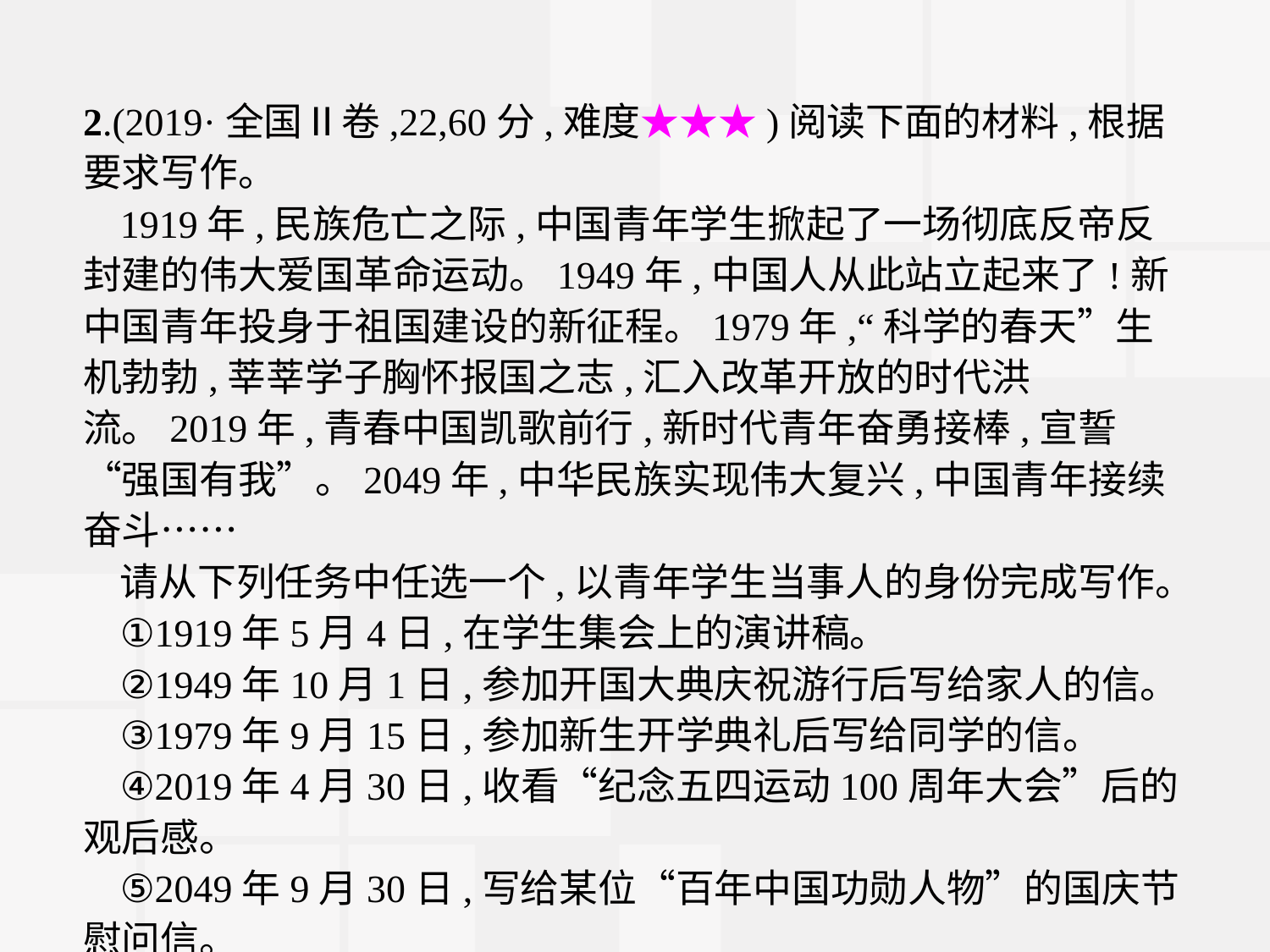

2.(2019·全国Ⅱ卷,22,60分,难度★★★)阅读下面的材料,根据要求写作。
1919年,民族危亡之际,中国青年学生掀起了一场彻底反帝反封建的伟大爱国革命运动。1949年,中国人从此站立起来了!新中国青年投身于祖国建设的新征程。1979年,“科学的春天”生机勃勃,莘莘学子胸怀报国之志,汇入改革开放的时代洪流。2019年,青春中国凯歌前行,新时代青年奋勇接棒,宣誓“强国有我”。2049年,中华民族实现伟大复兴,中国青年接续奋斗……
请从下列任务中任选一个,以青年学生当事人的身份完成写作。
①1919年5月4日,在学生集会上的演讲稿。
②1949年10月1日,参加开国大典庆祝游行后写给家人的信。
③1979年9月15日,参加新生开学典礼后写给同学的信。
④2019年4月30日,收看“纪念五四运动100周年大会”后的观后感。
⑤2049年9月30日,写给某位“百年中国功勋人物”的国庆节慰问信。
要求:结合材料,自选角度,确定立意;切合身份,贴合背景;符合文体特征;不要套作,不得抄袭;不得泄露个人信息;不少于800字。